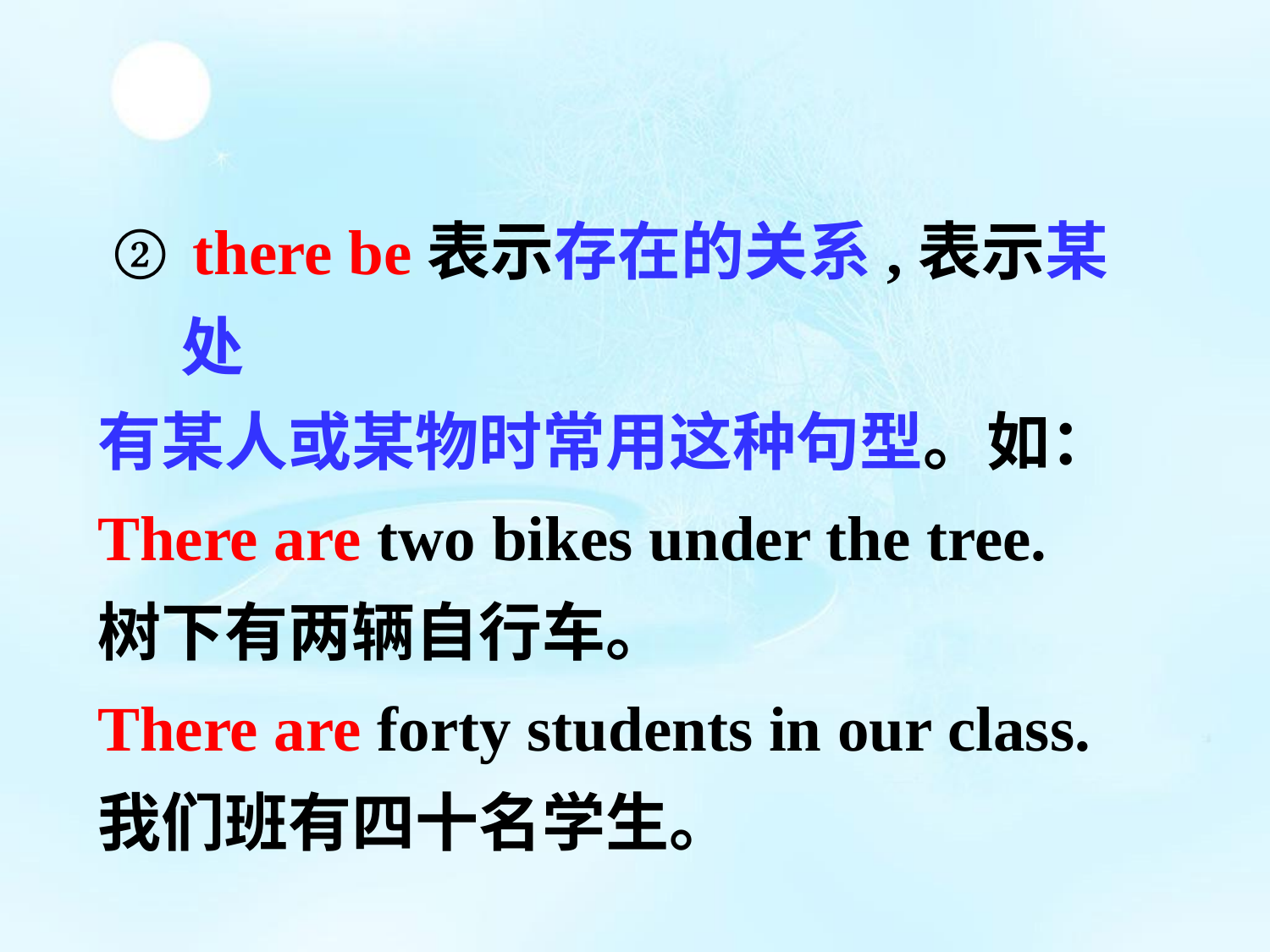

② there be表示存在的关系,表示某处
有某人或某物时常用这种句型。如：
There are two bikes under the tree.
树下有两辆自行车。
There are forty students in our class.
我们班有四十名学生。